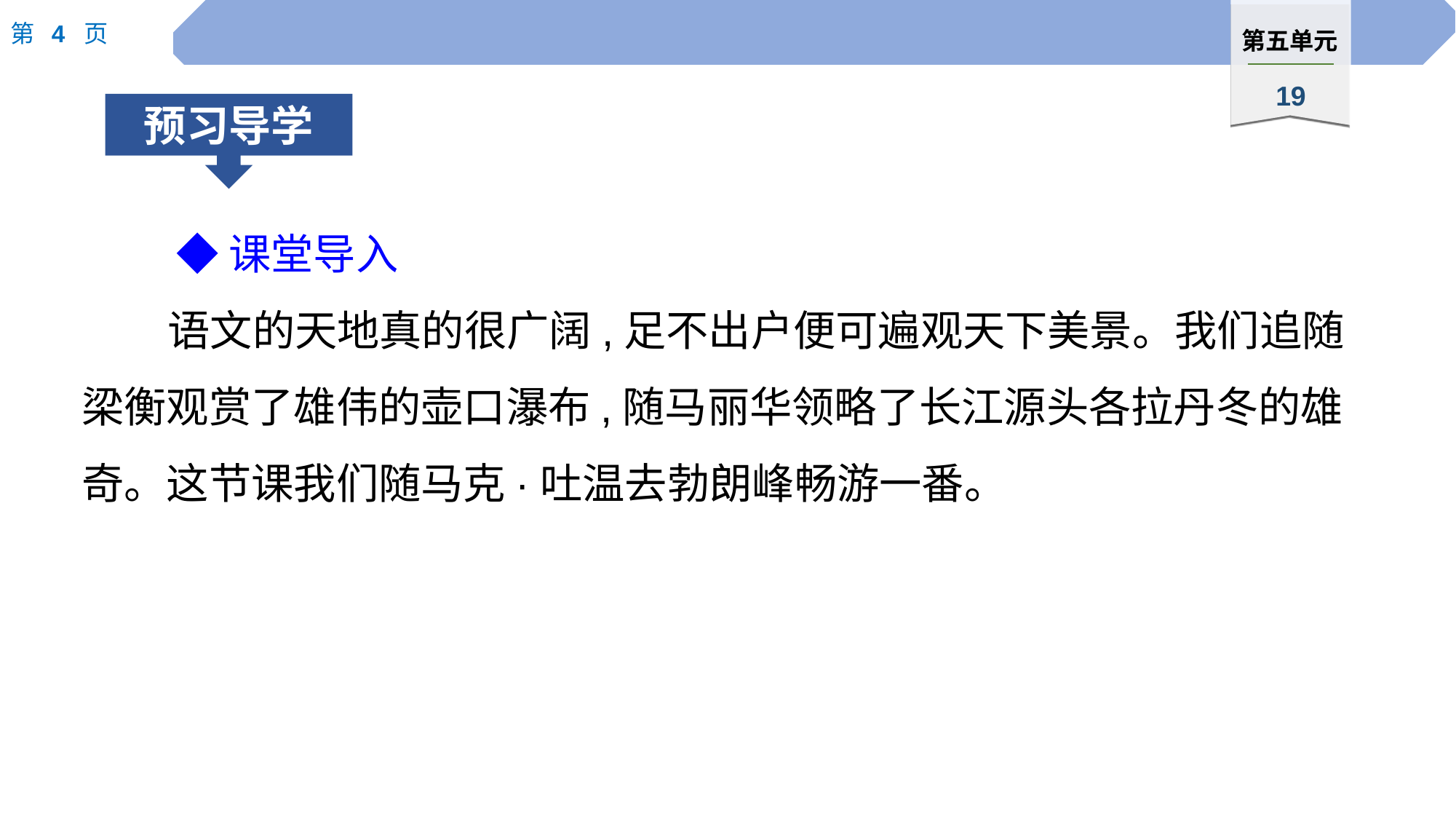

◆课堂导入

语文的天地真的很广阔,足不出户便可遍观天下美景。我们追随梁衡观赏了雄伟的壶口瀑布,随马丽华领略了长江源头各拉丹冬的雄奇。这节课我们随马克·吐温去勃朗峰畅游一番。